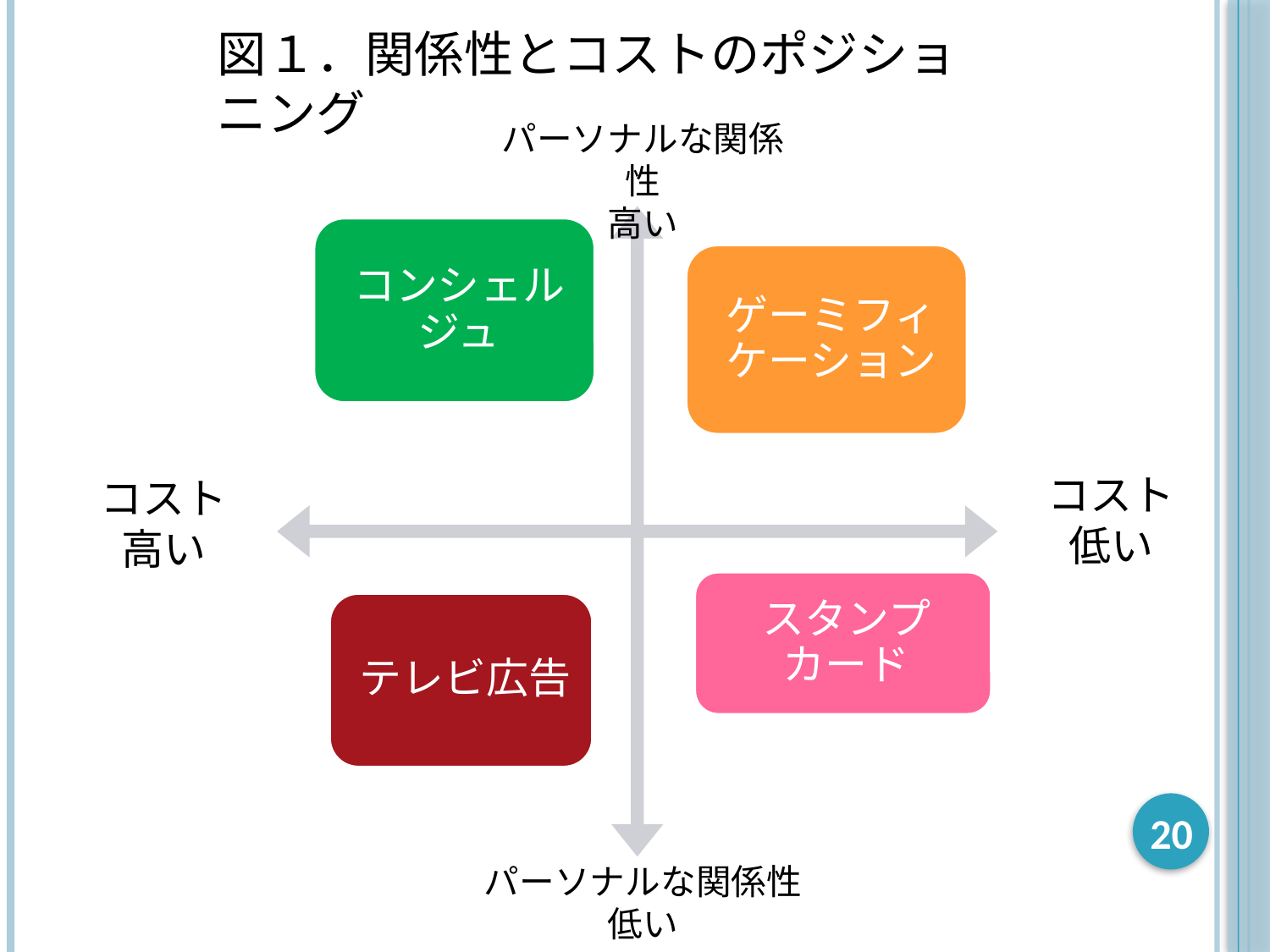

図１．関係性とコストのポジショニング
パーソナルな関係性
高い
コンシェルジュ
ゲーミフィケーション
テレビ広告
スタンプカード

コスト
低い
コスト
高い

20
パーソナルな関係性
低い